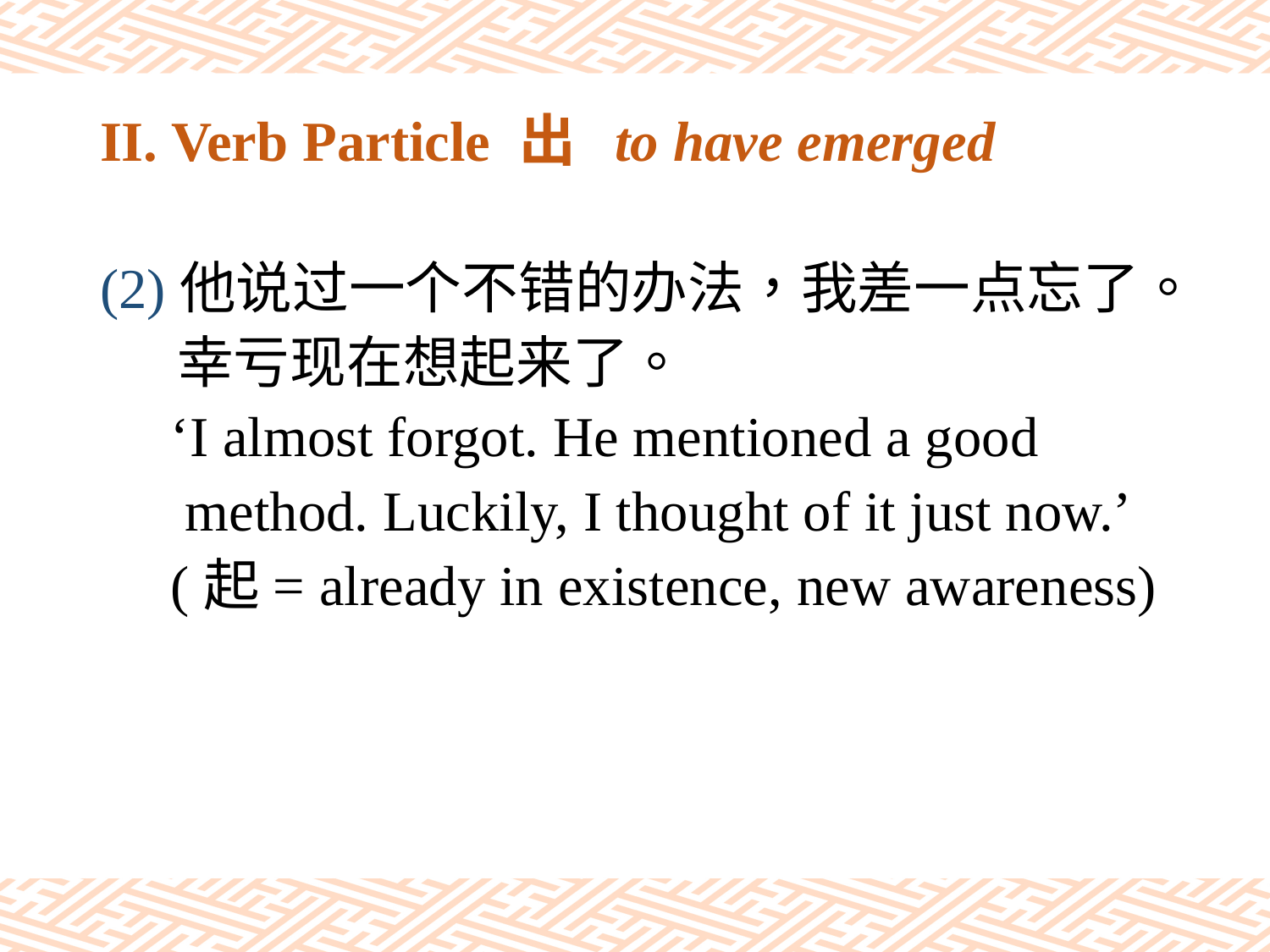

# II. Verb Particle 出  to have emerged
(2)他说过一个不错的办法，我差一点忘了。
     幸亏现在想起来了。
     ‘I almost forgot. He mentioned a good
      method. Luckily, I thought of it just now.’
     (起= already in existence, new awareness)